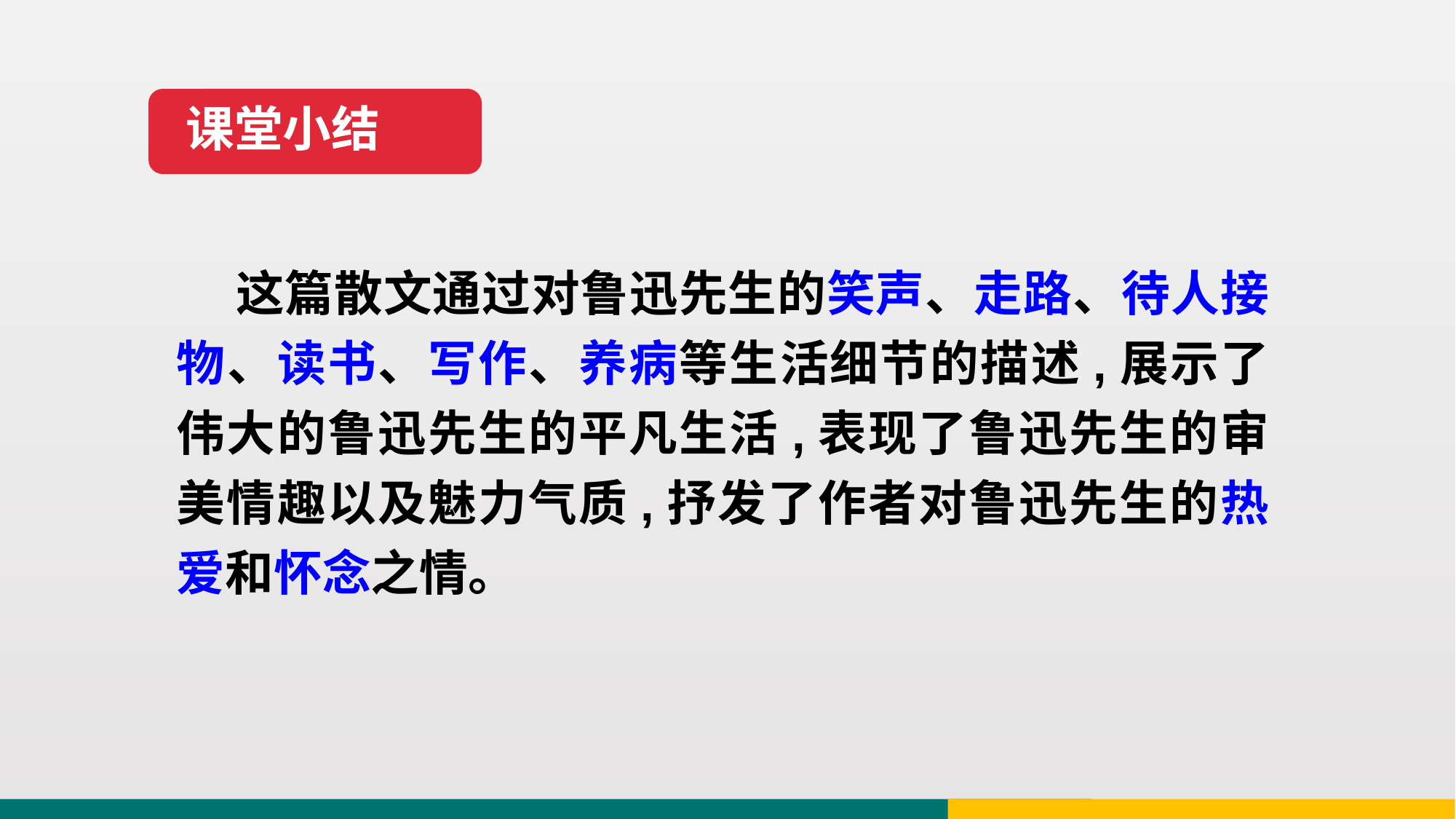

课堂小结
    这篇散文通过对鲁迅先生的笑声、走路、待人接物、读书、写作、养病等生活细节的描述,展示了伟大的鲁迅先生的平凡生活,表现了鲁迅先生的审美情趣以及魅力气质,抒发了作者对鲁迅先生的热爱和怀念之情。